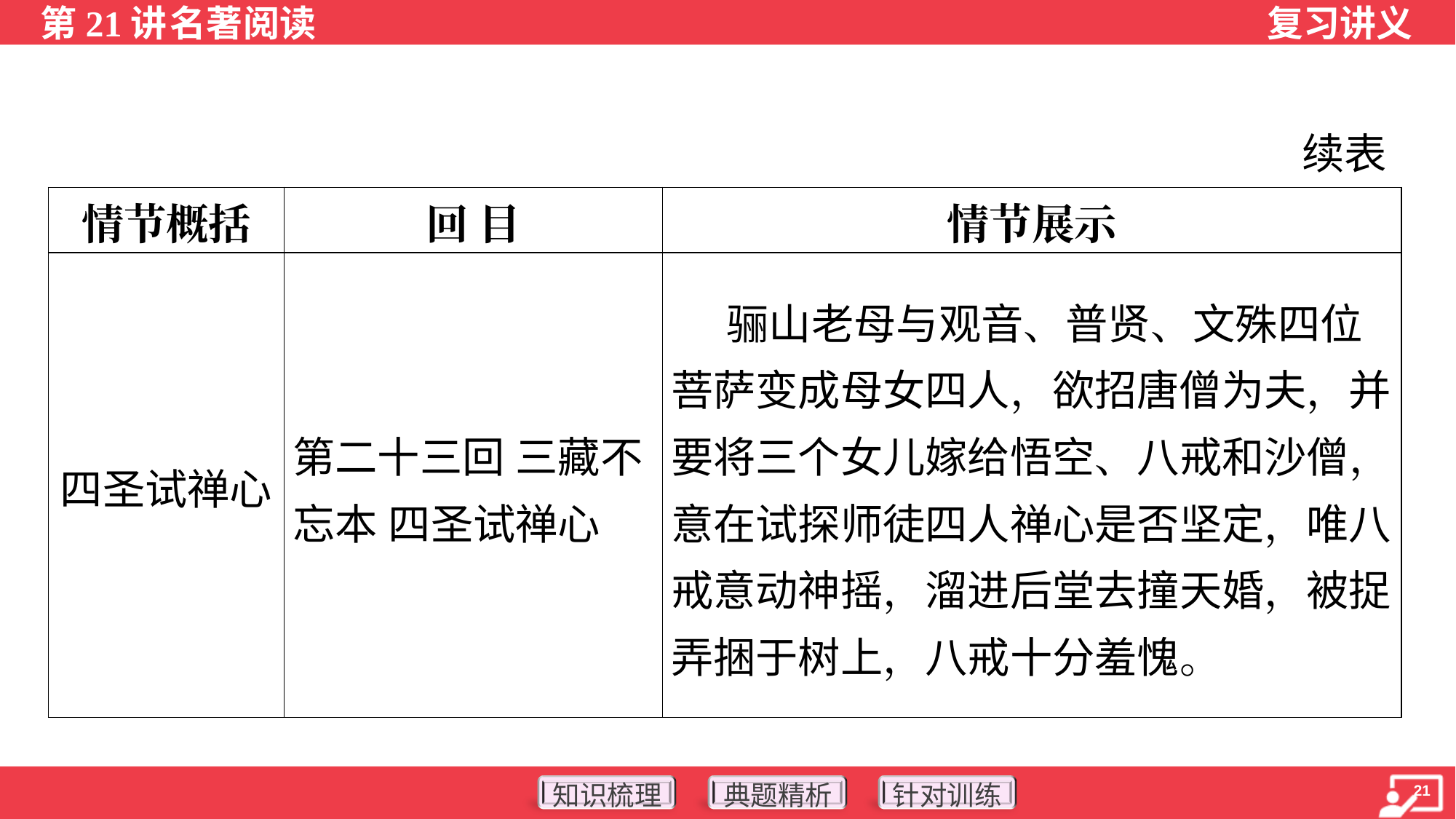

续表
| 情节概括 | 回 目 | 情节展示 |
| --- | --- | --- |
| 四圣试禅心 | 第二十三回 三藏不忘本 四圣试禅心 | 骊山老母与观音、普贤、文殊四位菩萨变成母女四人，欲招唐僧为夫，并要将三个女儿嫁给悟空、八戒和沙僧，意在试探师徒四人禅心是否坚定，唯八戒意动神摇，溜进后堂去撞天婚，被捉弄捆于树上，八戒十分羞愧。 |